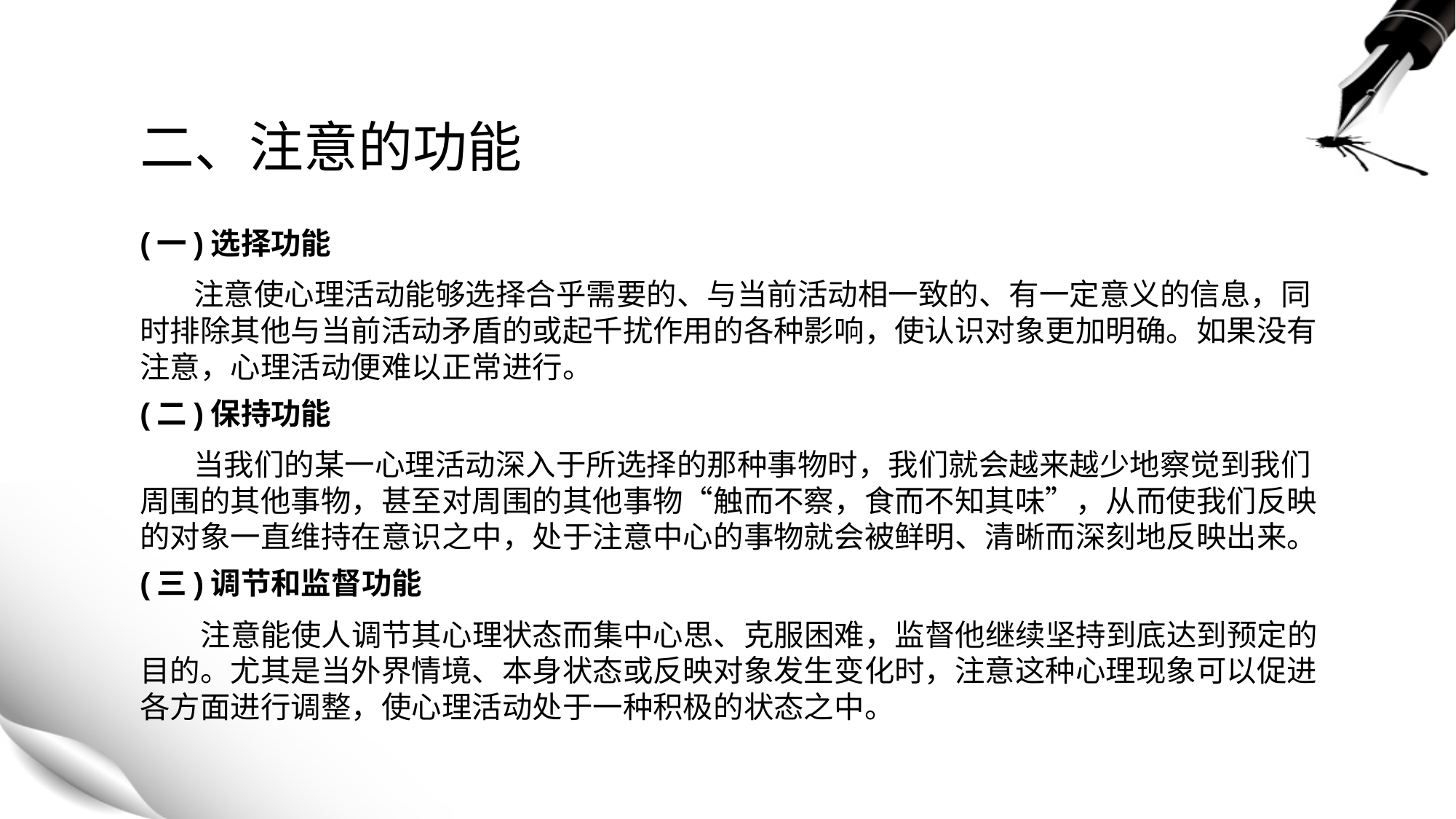

# 二、注意的功能
(一)选择功能
       注意使心理活动能够选择合乎需要的、与当前活动相一致的、有一定意义的信息，同时排除其他与当前活动矛盾的或起千扰作用的各种影响，使认识对象更加明确。如果没有注意，心理活动便难以正常进行。
(二)保持功能
       当我们的某一心理活动深入于所选择的那种事物时，我们就会越来越少地察觉到我们周围的其他事物，甚至对周围的其他事物“触而不察，食而不知其味”，从而使我们反映的对象一直维持在意识之中，处于注意中心的事物就会被鲜明、清晰而深刻地反映出来。
(三)调节和监督功能
        注意能使人调节其心理状态而集中心思、克服困难，监督他继续坚持到底达到预定的目的。尤其是当外界情境、本身状态或反映对象发生变化时，注意这种心理现象可以促进各方面进行调整，使心理活动处于一种积极的状态之中。